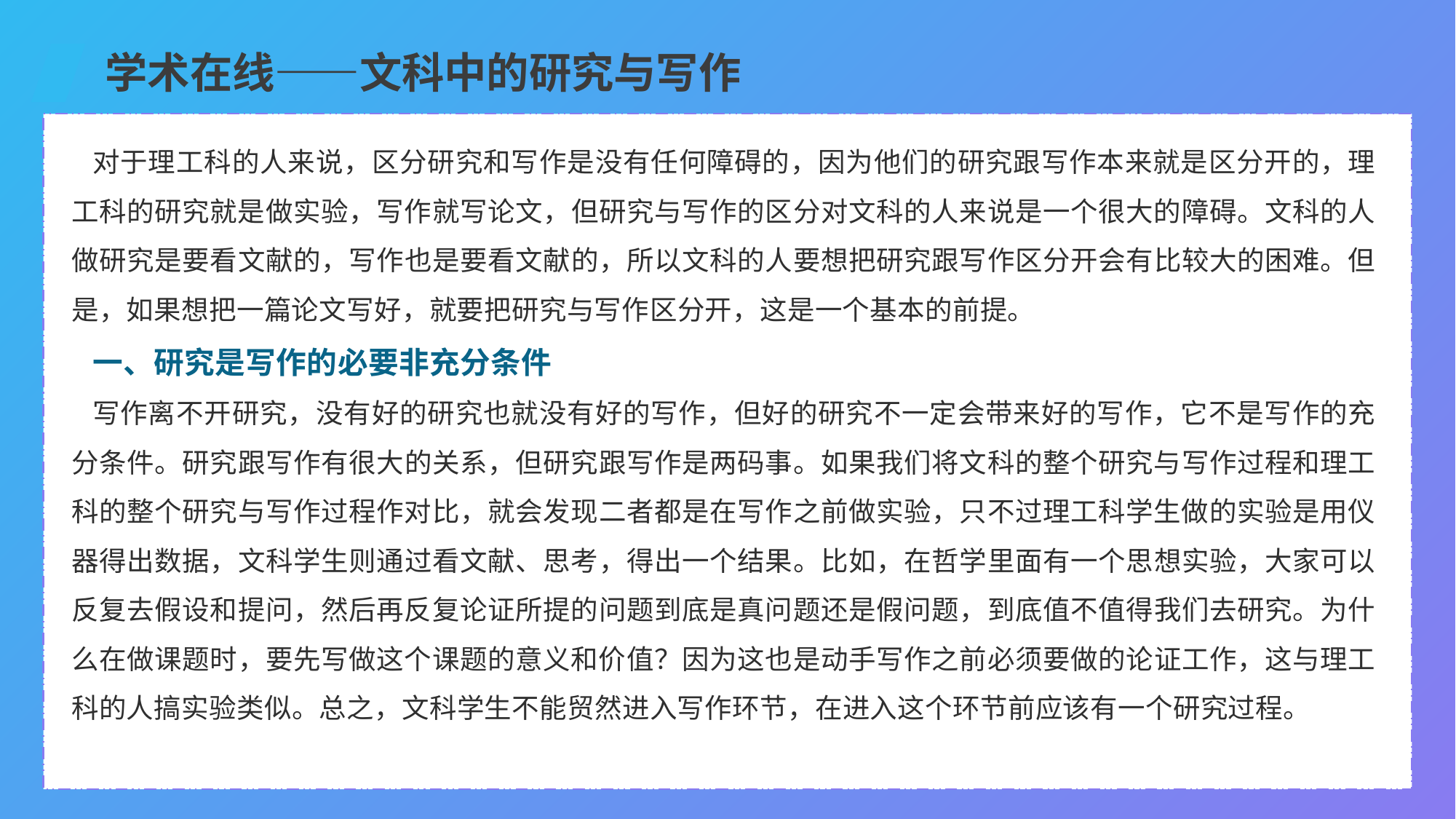

学术在线——文科中的研究与写作

对于理工科的人来说，区分研究和写作是没有任何障碍的，因为他们的研究跟写作本来就是区分开的，理工科的研究就是做实验，写作就写论文，但研究与写作的区分对文科的人来说是一个很大的障碍。文科的人做研究是要看文献的，写作也是要看文献的，所以文科的人要想把研究跟写作区分开会有比较大的困难。但是，如果想把一篇论文写好，就要把研究与写作区分开，这是一个基本的前提。
一、研究是写作的必要非充分条件
写作离不开研究，没有好的研究也就没有好的写作，但好的研究不一定会带来好的写作，它不是写作的充分条件。研究跟写作有很大的关系，但研究跟写作是两码事。如果我们将文科的整个研究与写作过程和理工科的整个研究与写作过程作对比，就会发现二者都是在写作之前做实验，只不过理工科学生做的实验是用仪器得出数据，文科学生则通过看文献、思考，得出一个结果。比如，在哲学里面有一个思想实验，大家可以反复去假设和提问，然后再反复论证所提的问题到底是真问题还是假问题，到底值不值得我们去研究。为什么在做课题时，要先写做这个课题的意义和价值？因为这也是动手写作之前必须要做的论证工作，这与理工科的人搞实验类似。总之，文科学生不能贸然进入写作环节，在进入这个环节前应该有一个研究过程。